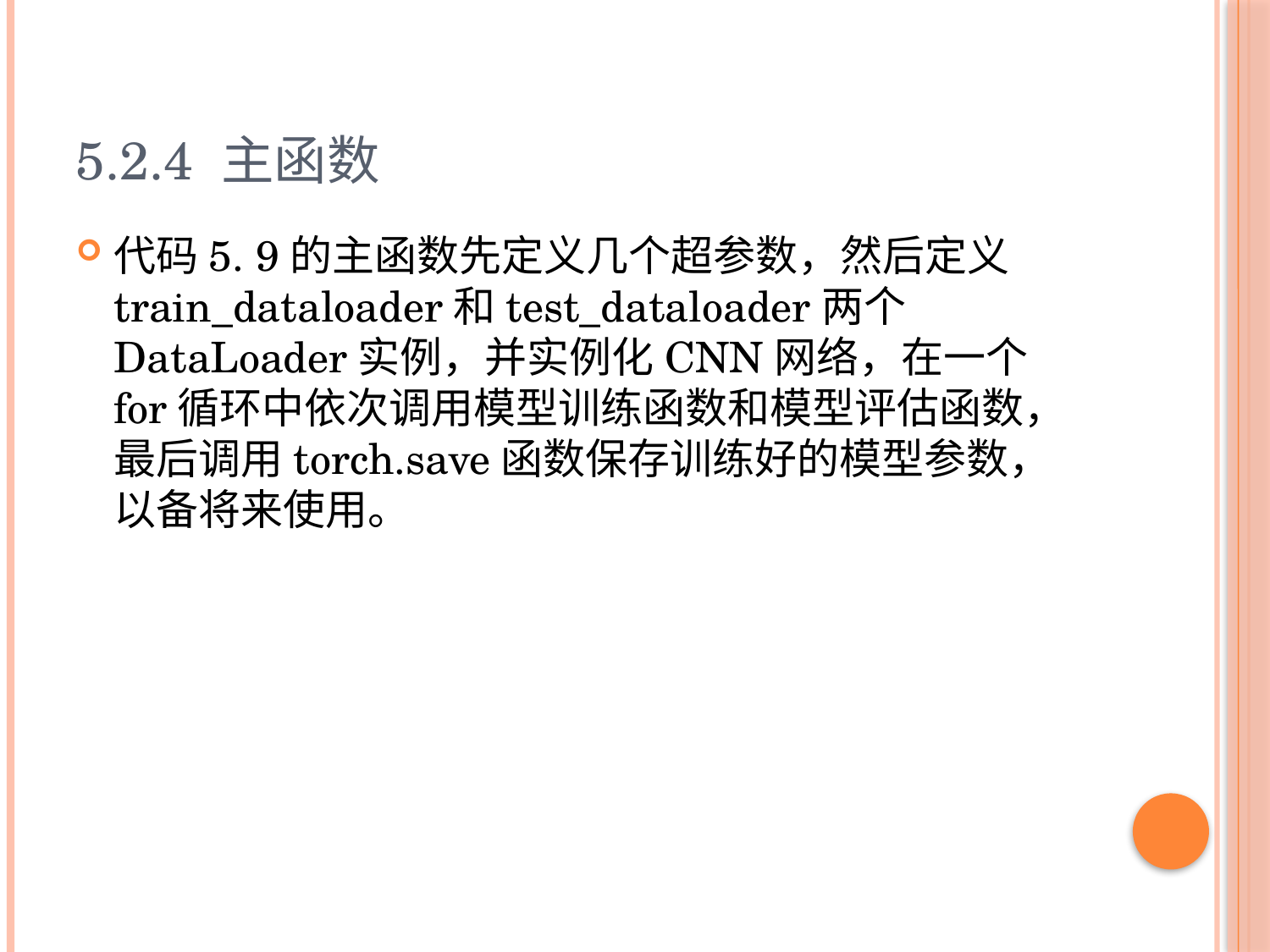

# 5.2.4 主函数
代码5. 9的主函数先定义几个超参数，然后定义train_dataloader和test_dataloader两个DataLoader实例，并实例化CNN网络，在一个for循环中依次调用模型训练函数和模型评估函数，最后调用torch.save函数保存训练好的模型参数，以备将来使用。